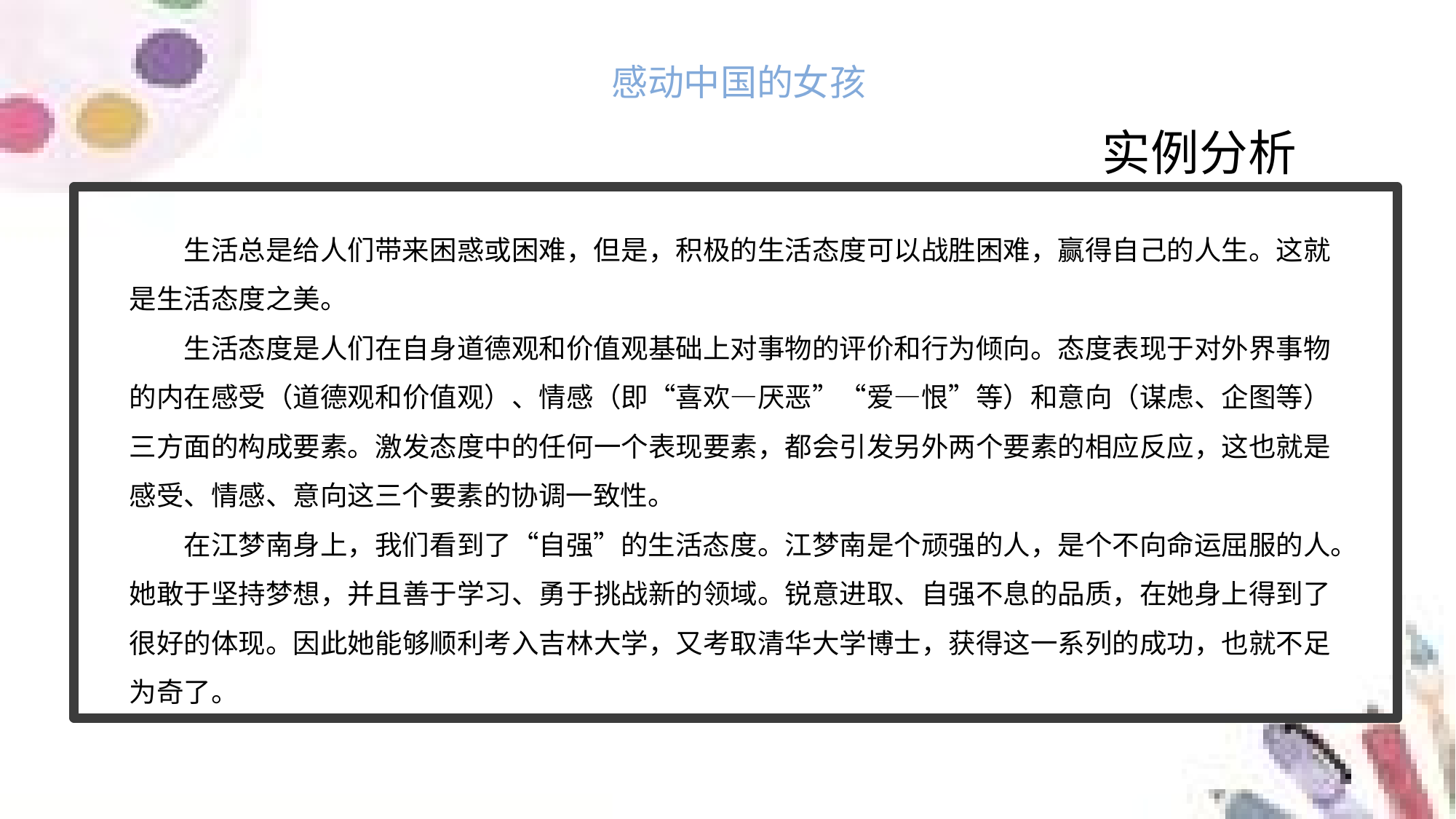

感动中国的女孩
实例分析

生活总是给人们带来困惑或困难，但是，积极的生活态度可以战胜困难，赢得自己的人生。这就是生活态度之美。
生活态度是人们在自身道德观和价值观基础上对事物的评价和行为倾向。态度表现于对外界事物的内在感受（道德观和价值观）、情感（即“喜欢—厌恶”“爱—恨”等）和意向（谋虑、企图等）三方面的构成要素。激发态度中的任何一个表现要素，都会引发另外两个要素的相应反应，这也就是感受、情感、意向这三个要素的协调一致性。
在江梦南身上，我们看到了“自强”的生活态度。江梦南是个顽强的人，是个不向命运屈服的人。她敢于坚持梦想，并且善于学习、勇于挑战新的领域。锐意进取、自强不息的品质，在她身上得到了很好的体现。因此她能够顺利考入吉林大学，又考取清华大学博士，获得这一系列的成功，也就不足为奇了。